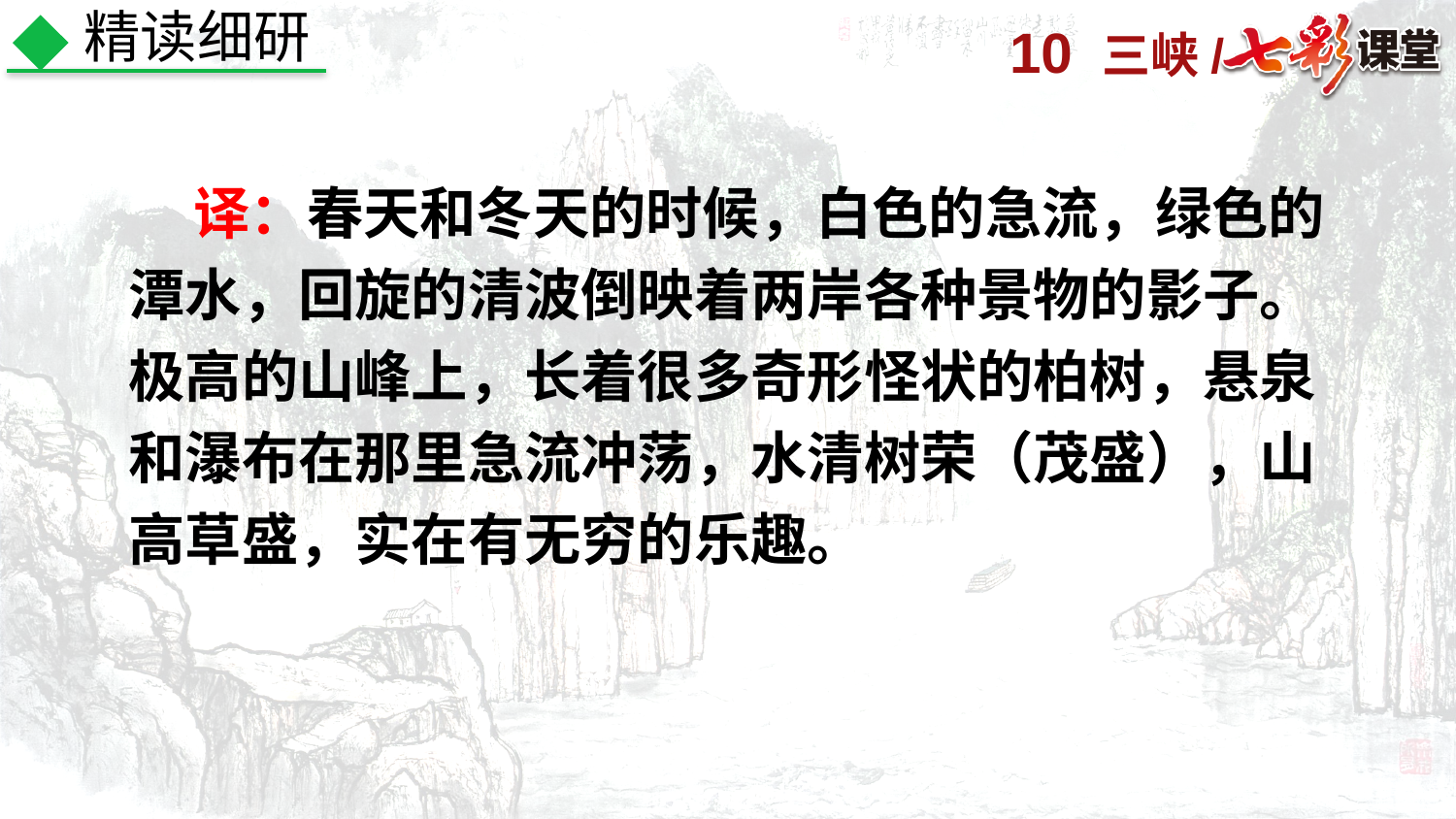

精读细研

    译：春天和冬天的时候，白色的急流，绿色的潭水，回旋的清波倒映着两岸各种景物的影子。极高的山峰上，长着很多奇形怪状的柏树，悬泉和瀑布在那里急流冲荡，水清树荣（茂盛），山高草盛，实在有无穷的乐趣。